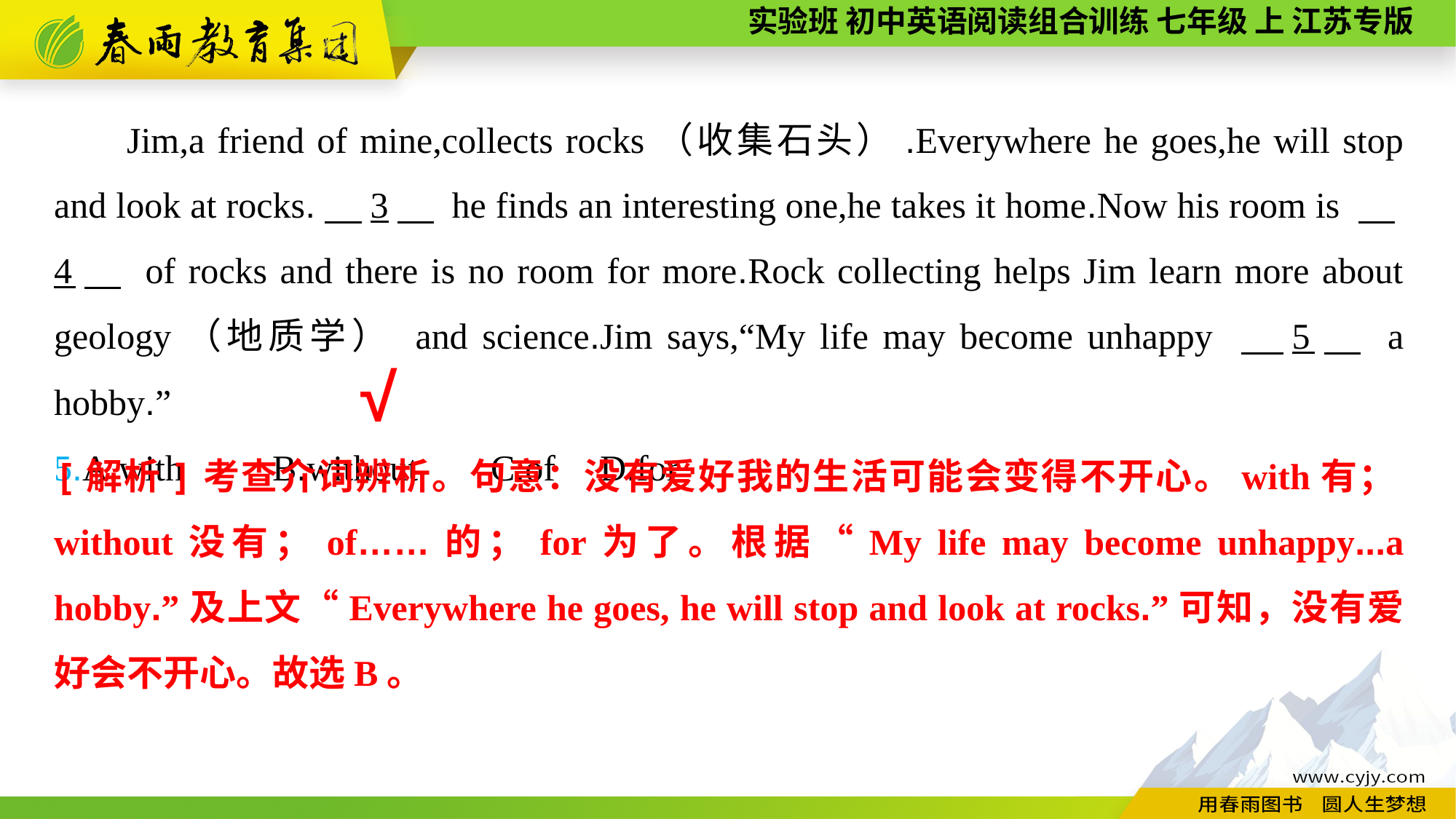

Jim,a friend of mine,collects rocks（收集石头）.Everywhere he goes,he will stop and look at rocks.　3　 he finds an interesting one,he takes it home.Now his room is 　4　 of rocks and there is no room for more.Rock collecting helps Jim learn more about geology（地质学） and science.Jim says,“My life may become unhappy 　5　 a hobby.”
5.A.with	B.without	C.of	D.for
√
[解析]考查介词辨析。句意：没有爱好我的生活可能会变得不开心。with有；without没有；of……的；for为了。根据“My life may become unhappy...a hobby.”及上文“Everywhere he goes, he will stop and look at rocks.”可知，没有爱好会不开心。故选B。